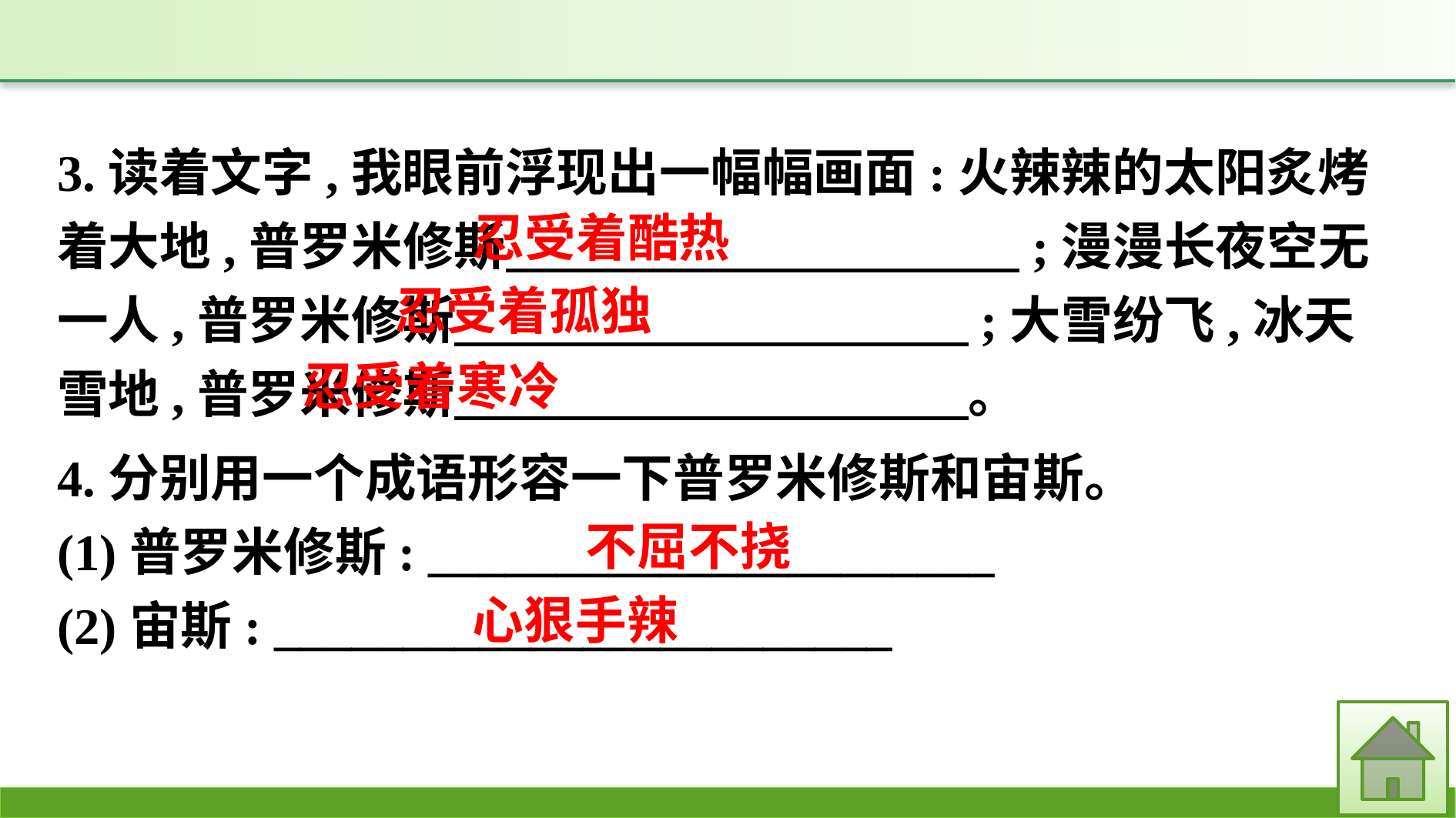

3.读着文字,我眼前浮现出一幅幅画面:火辣辣的太阳炙烤着大地,普罗米修斯　　　　　　　　　　;漫漫长夜空无一人,普罗米修斯　　　　　　　　　　;大雪纷飞,冰天雪地,普罗米修斯　　　　　　　　　　。
忍受着酷热
忍受着孤独
忍受着寒冷
4.分别用一个成语形容一下普罗米修斯和宙斯。
(1)普罗米修斯: ______________________
(2)宙斯: ________________________
不屈不挠
心狠手辣